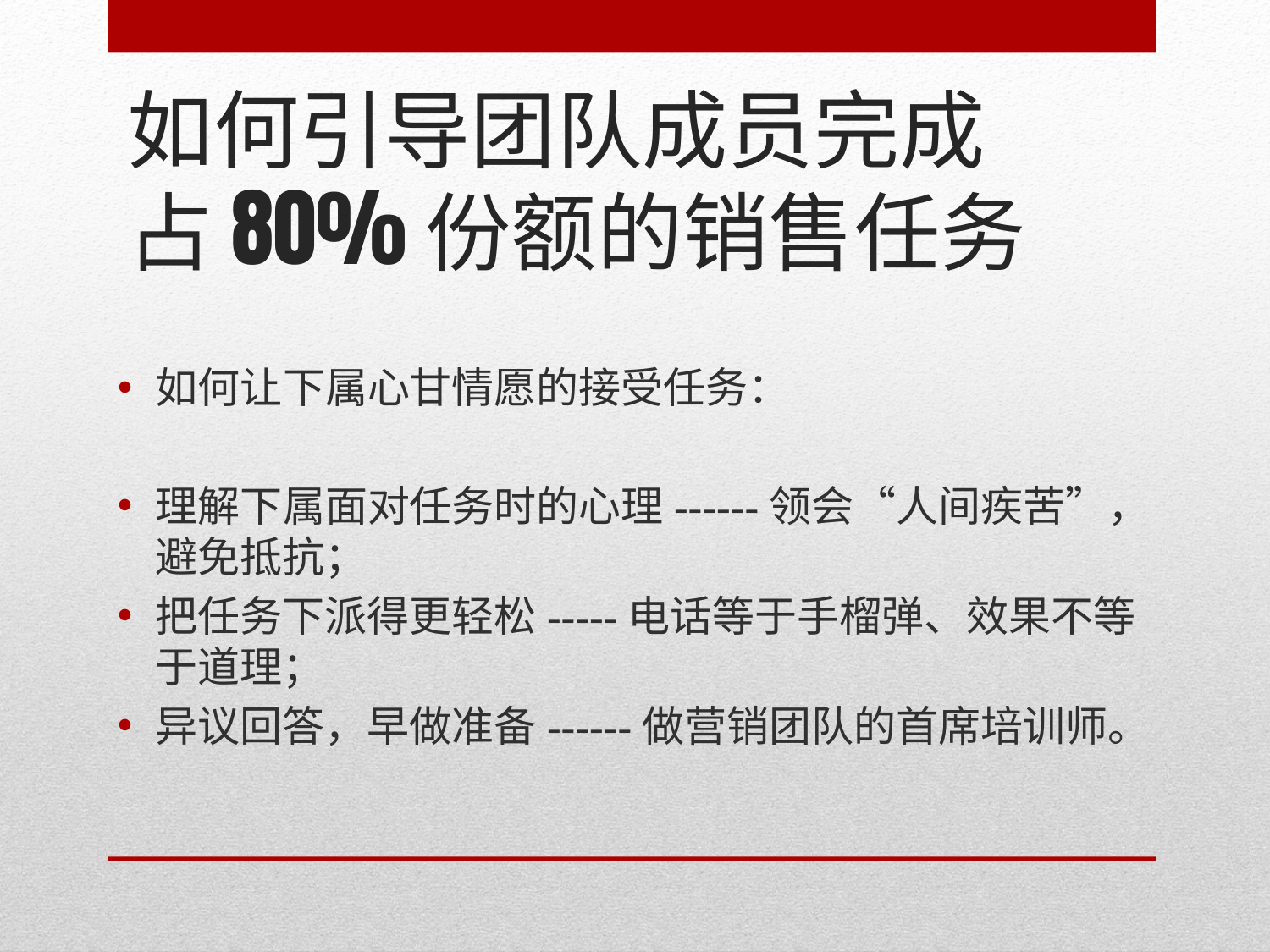

# 如何引导团队成员完成占80%份额的销售任务
如何让下属心甘情愿的接受任务：

理解下属面对任务时的心理------领会“人间疾苦”，避免抵抗；
把任务下派得更轻松-----电话等于手榴弹、效果不等于道理；
异议回答，早做准备------做营销团队的首席培训师。